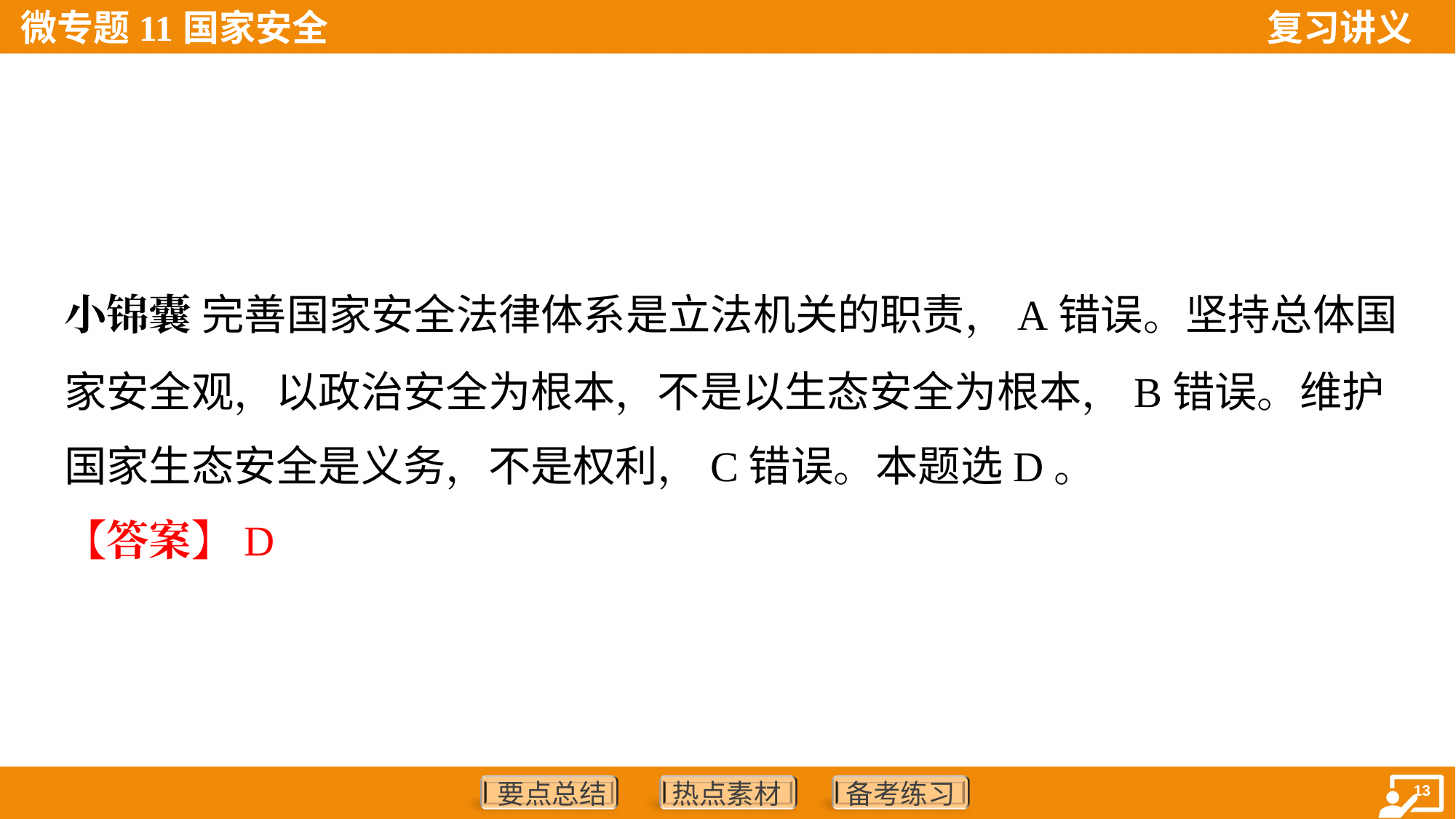

小锦囊 完善国家安全法律体系是立法机关的职责，A错误。坚持总体国
家安全观，以政治安全为根本，不是以生态安全为根本，B错误。维护
国家生态安全是义务，不是权利，C错误。本题选D。
【答案】D